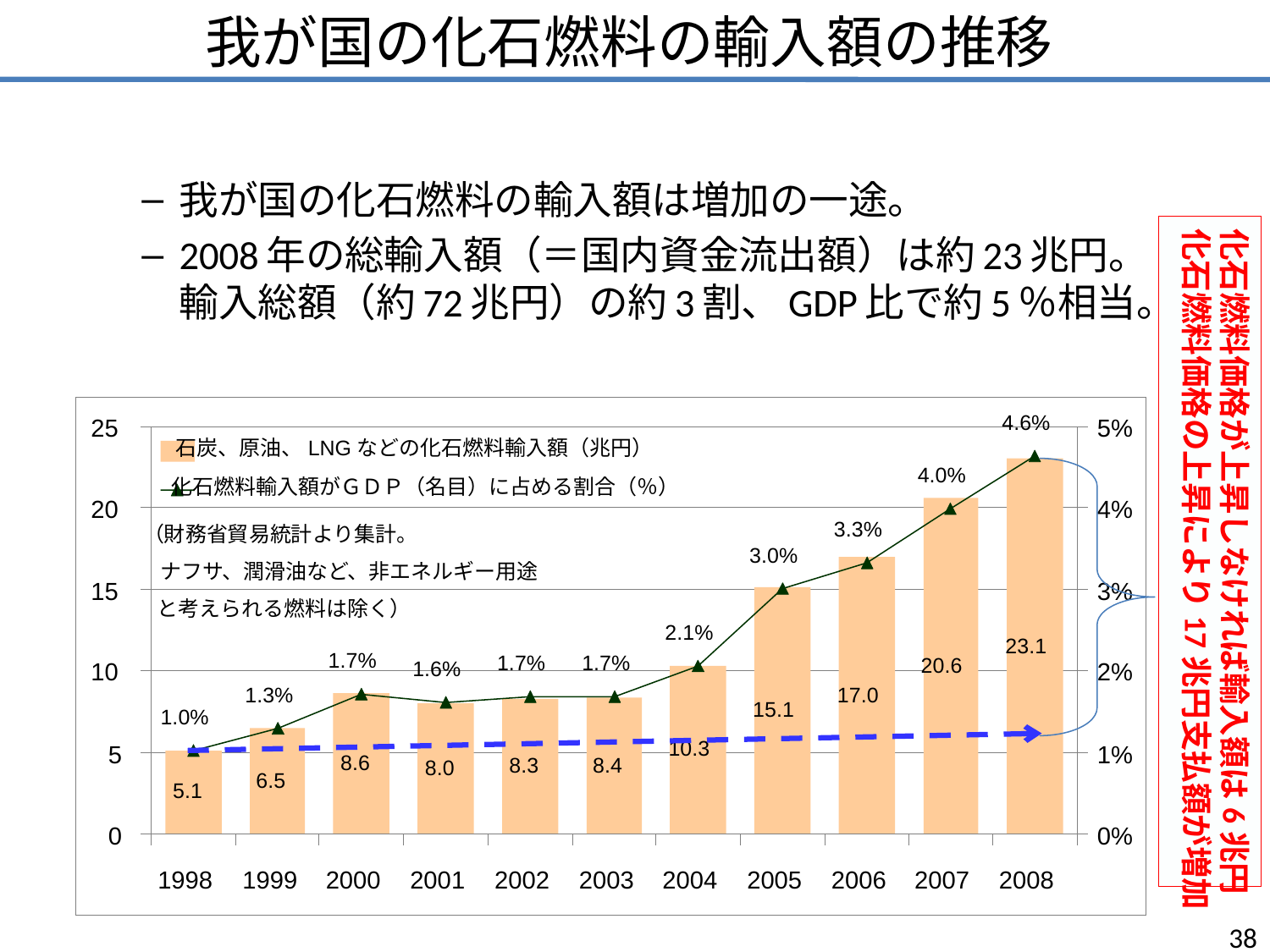

# 我が国の化石燃料の輸入額の推移
我が国の化石燃料の輸入額は増加の一途。
2008年の総輸入額（＝国内資金流出額）は約23兆円。
輸入総額（約72兆円）の約3割、GDP比で約5％相当。
化石燃料価格が上昇しなければ輸入額は6兆円
化石燃料価格の上昇により17兆円支払額が増加

4.6%
25
5%

石炭、原油、LNGなどの化石燃料輸入額（兆円）

4.0%
化石燃料輸入額がＧＤＰ（名目）に占める割合（％）

20
4%

3.3%
（財務省貿易統計より集計。
3.0%

　ナフサ、潤滑油など、非エネルギー用途
15
3%

　と考えられる燃料は除く）
2.1%
23.1
1.7%
1.7%
1.7%
20.6
1.6%
10
2%

1.3%
17.0

15.1

1.0%

10.3
5
1%

8.6

8.3
8.4

8.0
6.5
5.1
0
0%

1998
1999
2000
2001
2002
2003
2004
2005
2006
2007
2008

38